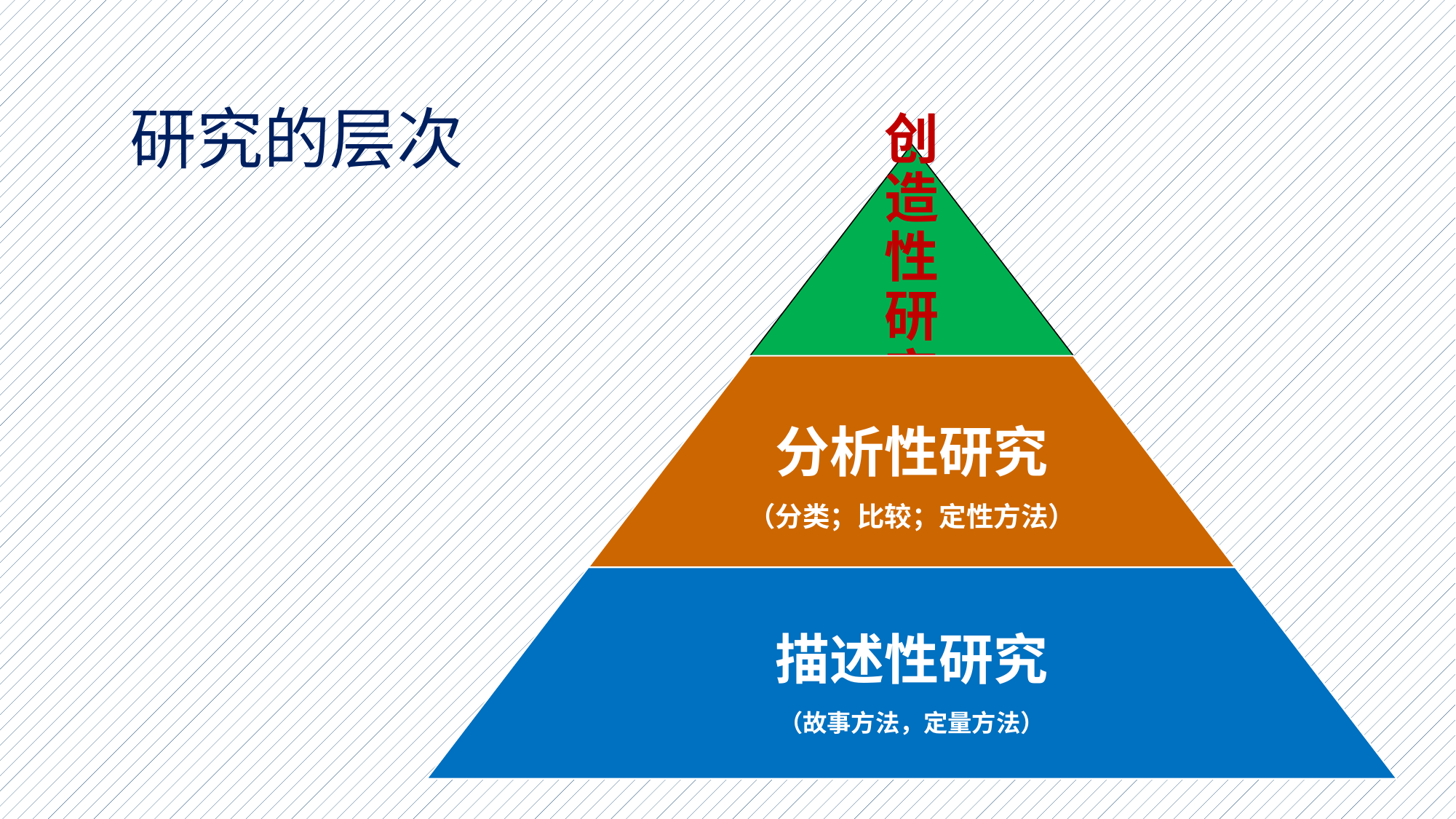

研究的层次

创造性研究
（思辩方法，想象方法）
分析性研究
（分类；比较；定性方法）
描述性研究
（故事方法，定量方法）